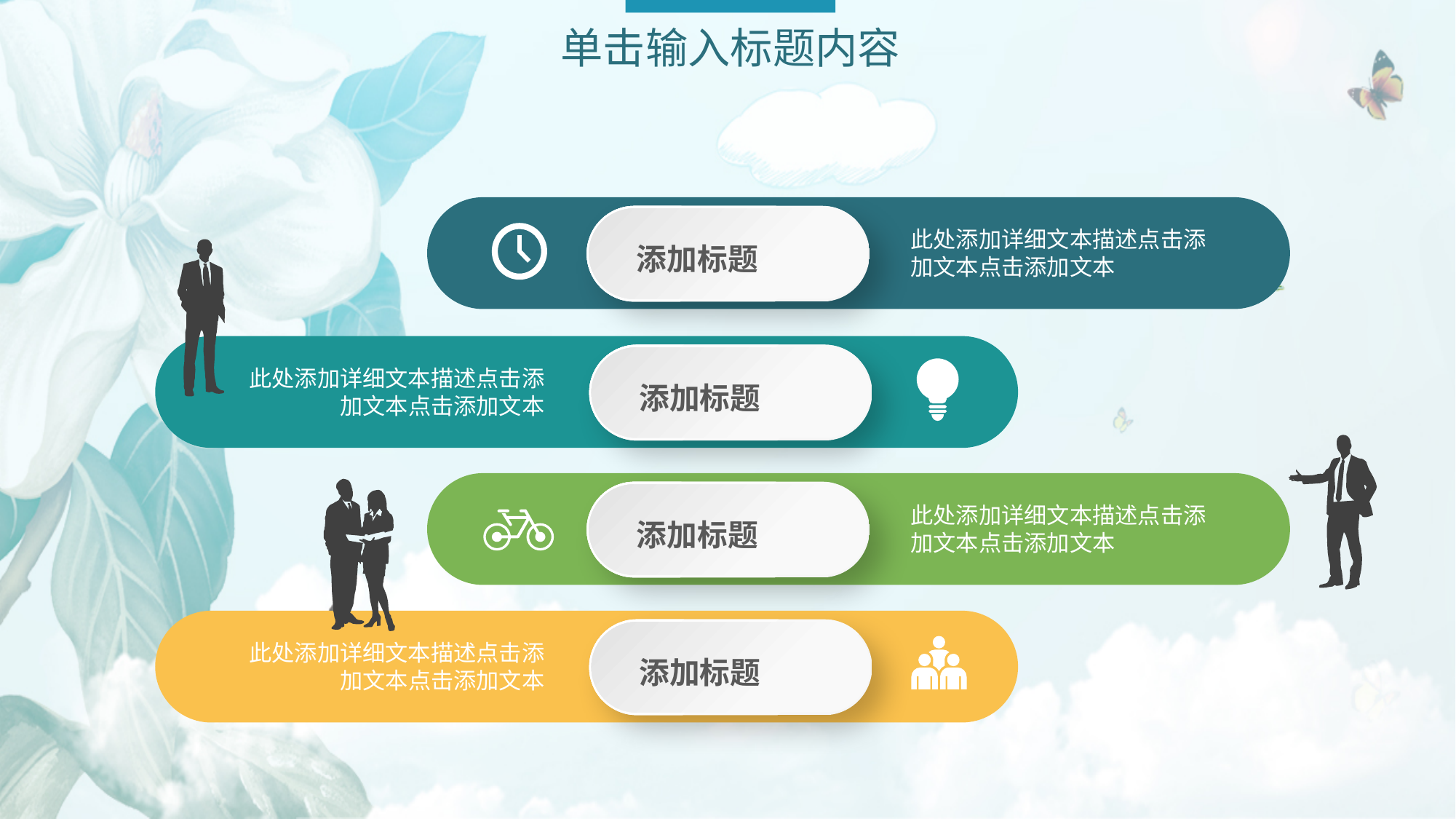

# 单击输入标题内容

添加标题
此处添加详细文本描述点击添加文本点击添加文本

添加标题
此处添加详细文本描述点击添加文本点击添加文本

添加标题
此处添加详细文本描述点击添加文本点击添加文本

添加标题
此处添加详细文本描述点击添加文本点击添加文本